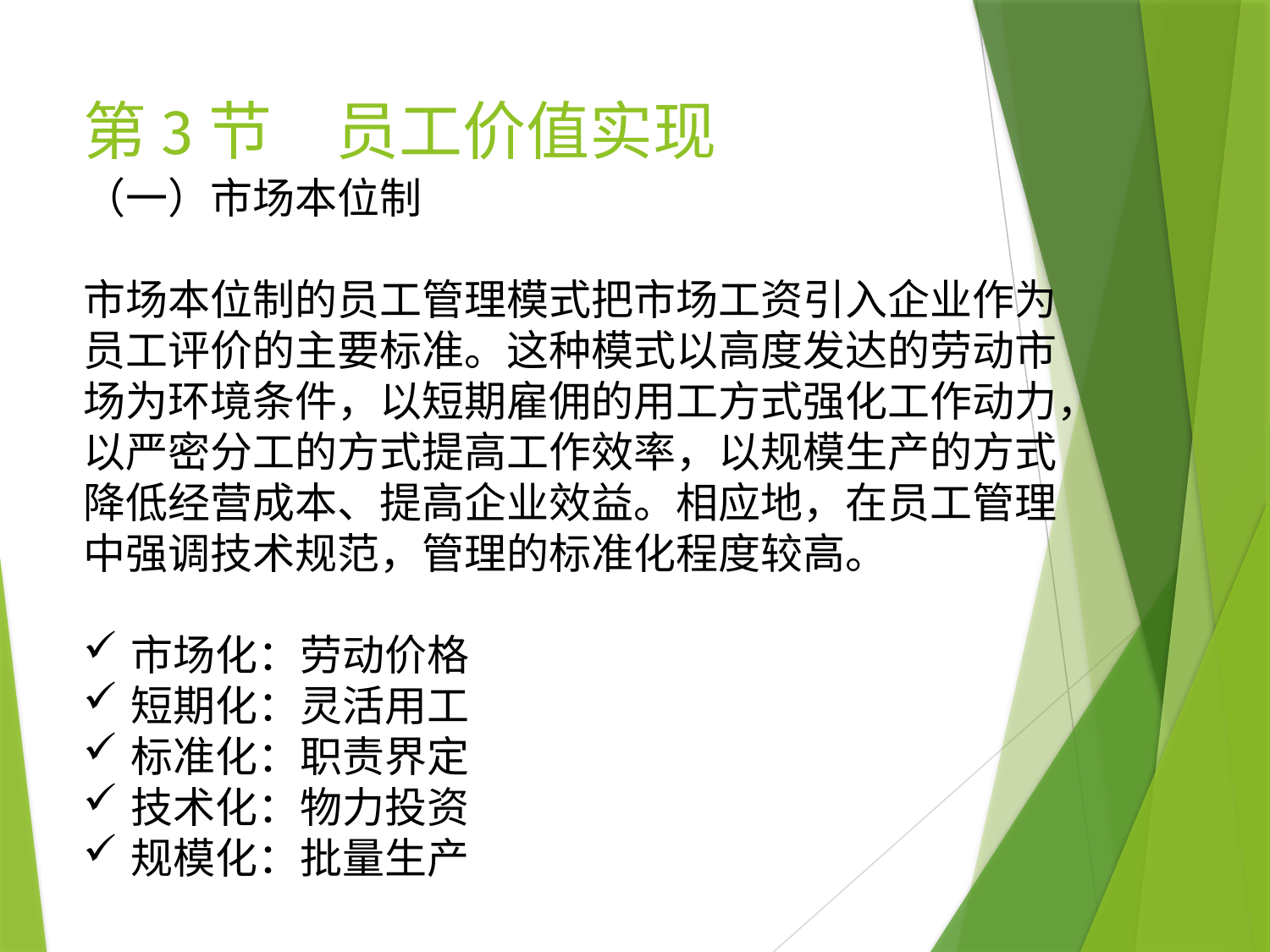

# 第3节　员工价值实现
（一）市场本位制

市场本位制的员工管理模式把市场工资引入企业作为员工评价的主要标准。这种模式以高度发达的劳动市场为环境条件，以短期雇佣的用工方式强化工作动力，以严密分工的方式提高工作效率，以规模生产的方式降低经营成本、提高企业效益。相应地，在员工管理中强调技术规范，管理的标准化程度较高。

市场化：劳动价格
短期化：灵活用工
标准化：职责界定
技术化：物力投资
规模化：批量生产